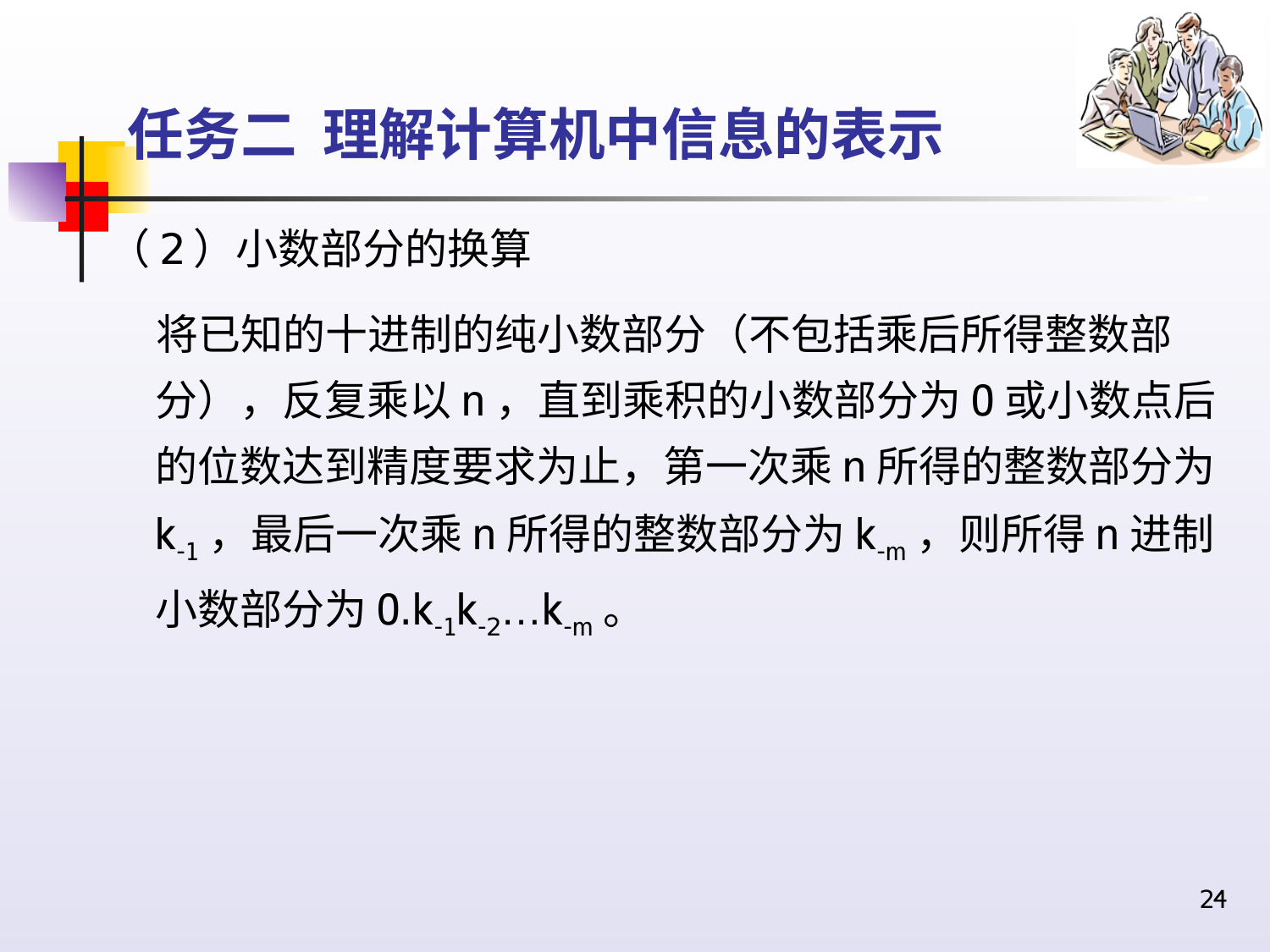

# 任务二  理解计算机中信息的表示
（2）小数部分的换算
    将已知的十进制的纯小数部分（不包括乘后所得整数部分），反复乘以n，直到乘积的小数部分为0或小数点后的位数达到精度要求为止，第一次乘n所得的整数部分为k-1，最后一次乘n所得的整数部分为k-m，则所得n进制小数部分为0.k-1k-2…k-m。
24